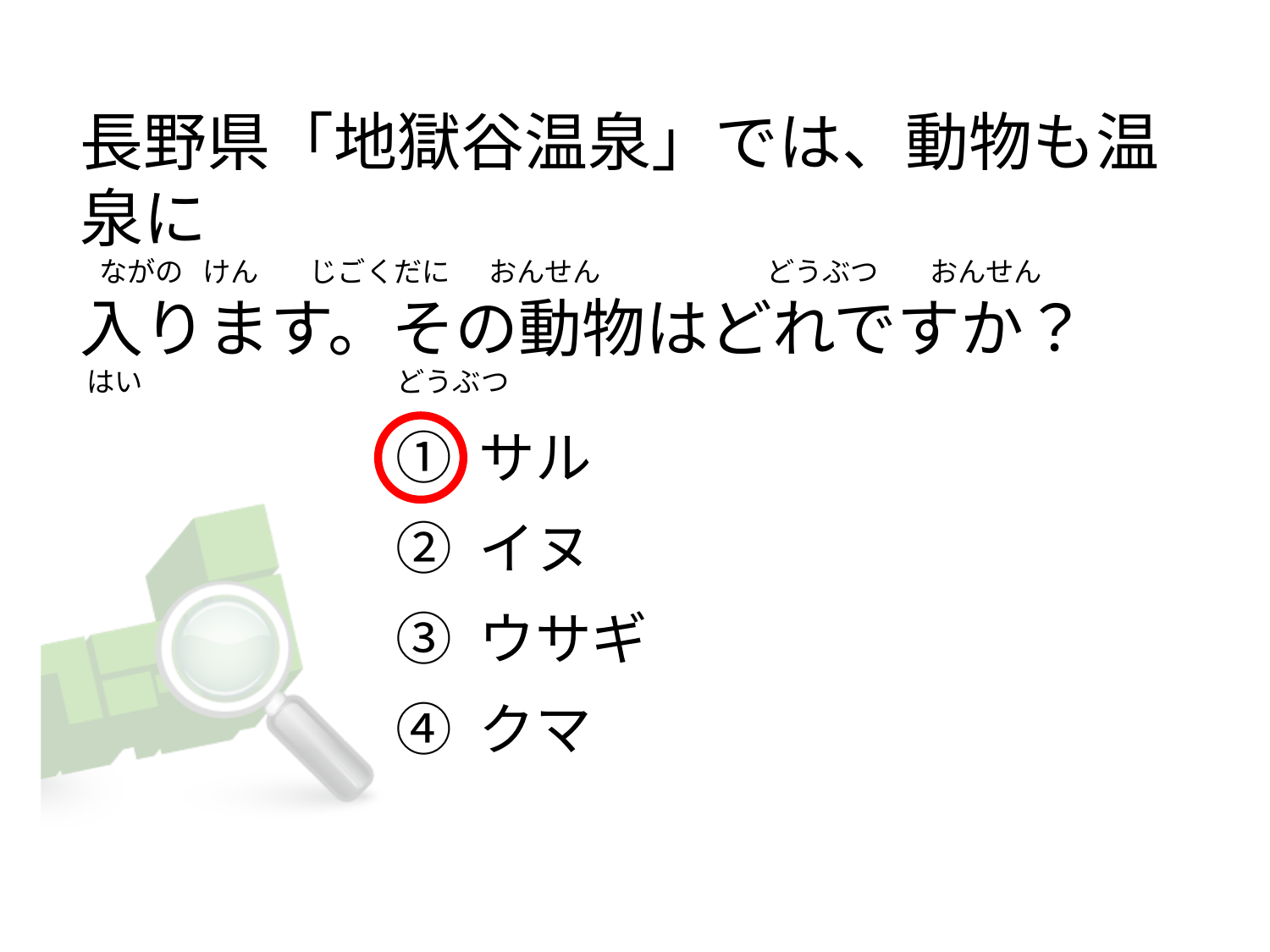

# 長野県「地獄谷温泉」では、動物も温泉に    ながの   けん        じごくだに      おんせん                          どうぶつ        おんせん 入ります。その動物はどれですか？  はい                                        どうぶつ

① サル
② イヌ
③ ウサギ
④ クマ